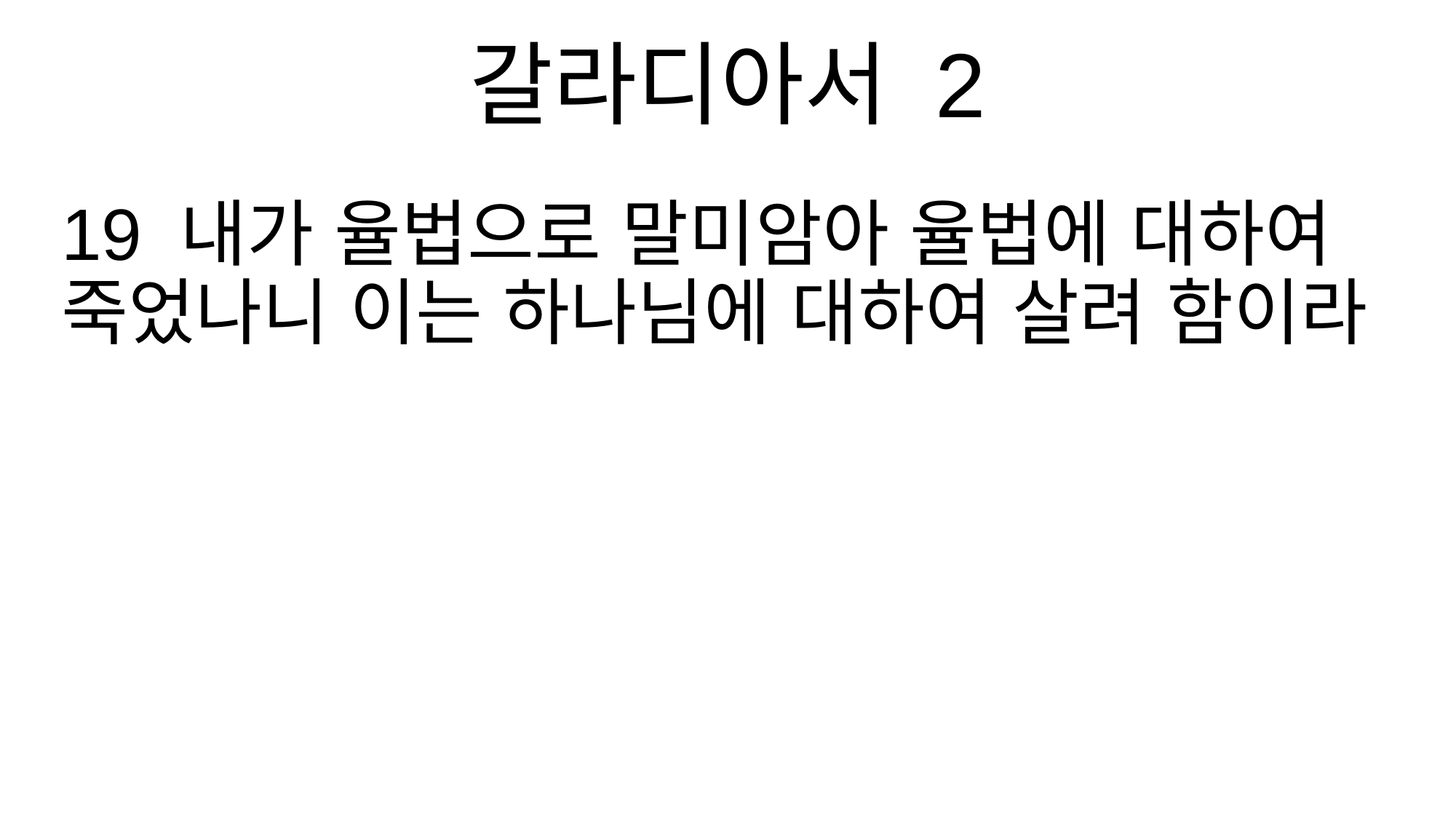

갈라디아서 2
19 내가 율법으로 말미암아 율법에 대하여 죽었나니 이는 하나님에 대하여 살려 함이라